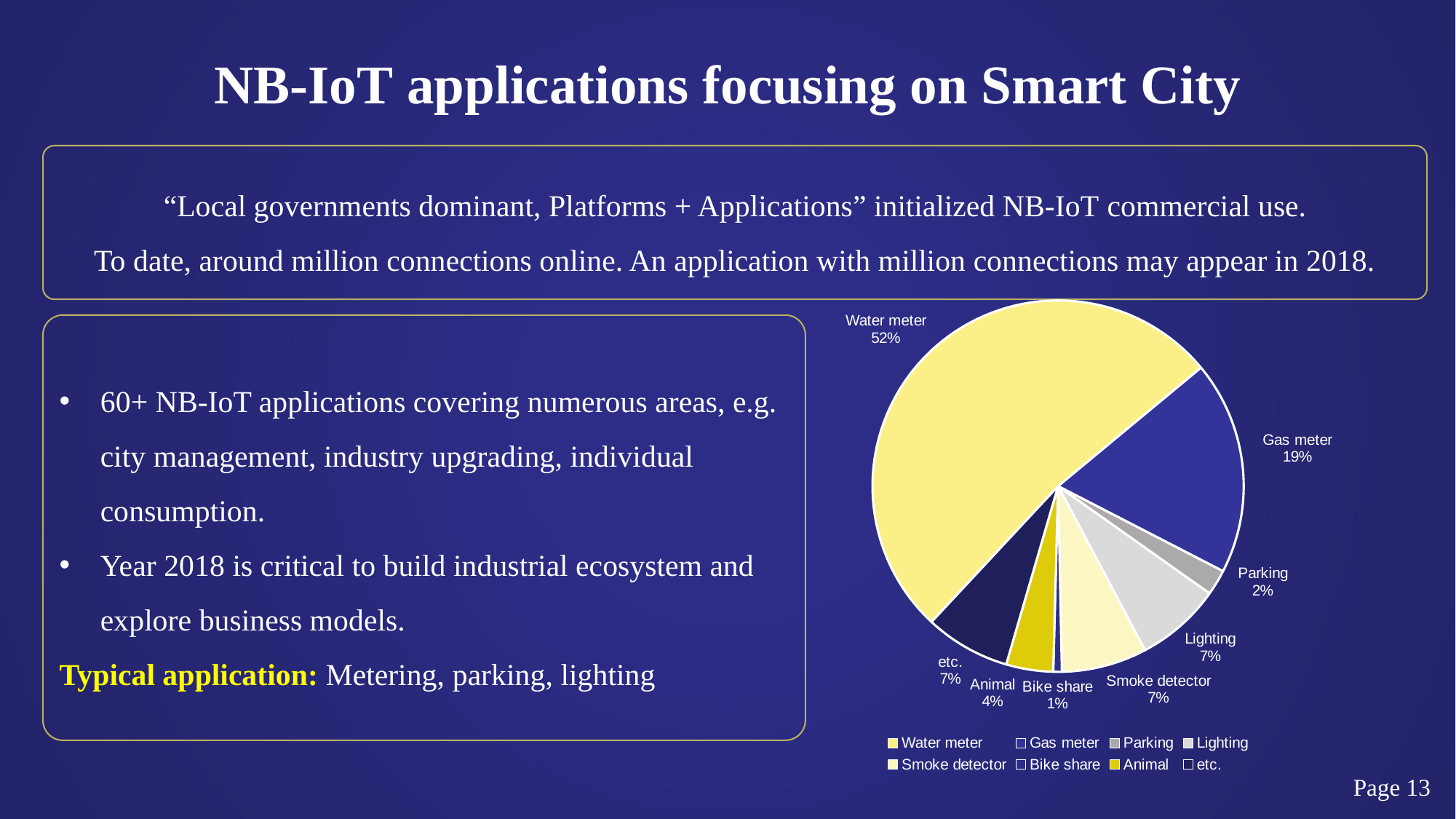

# NB-IoT applications focusing on Smart City
“Local governments dominant, Platforms + Applications” initialized NB-IoT commercial use.
To date, around million connections online. An application with million connections may appear in 2018.

### Chart

| Category | 列2 |
|---|---|
| Water meter | 70000.0 |
| Gas meter | 25000.0 |
| Parking | 3000.0 |
| Lighting | 10000.0 |
| Smoke detector | 10000.0 |
| Bike share | 1000.0 |
| Animal | 5500.0 |
| etc. | 10000.0 |
60+ NB-IoT applications covering numerous areas, e.g. city management, industry upgrading, individual consumption.
Year 2018 is critical to build industrial ecosystem and explore business models.
Typical application: Metering, parking, lighting
Page 13